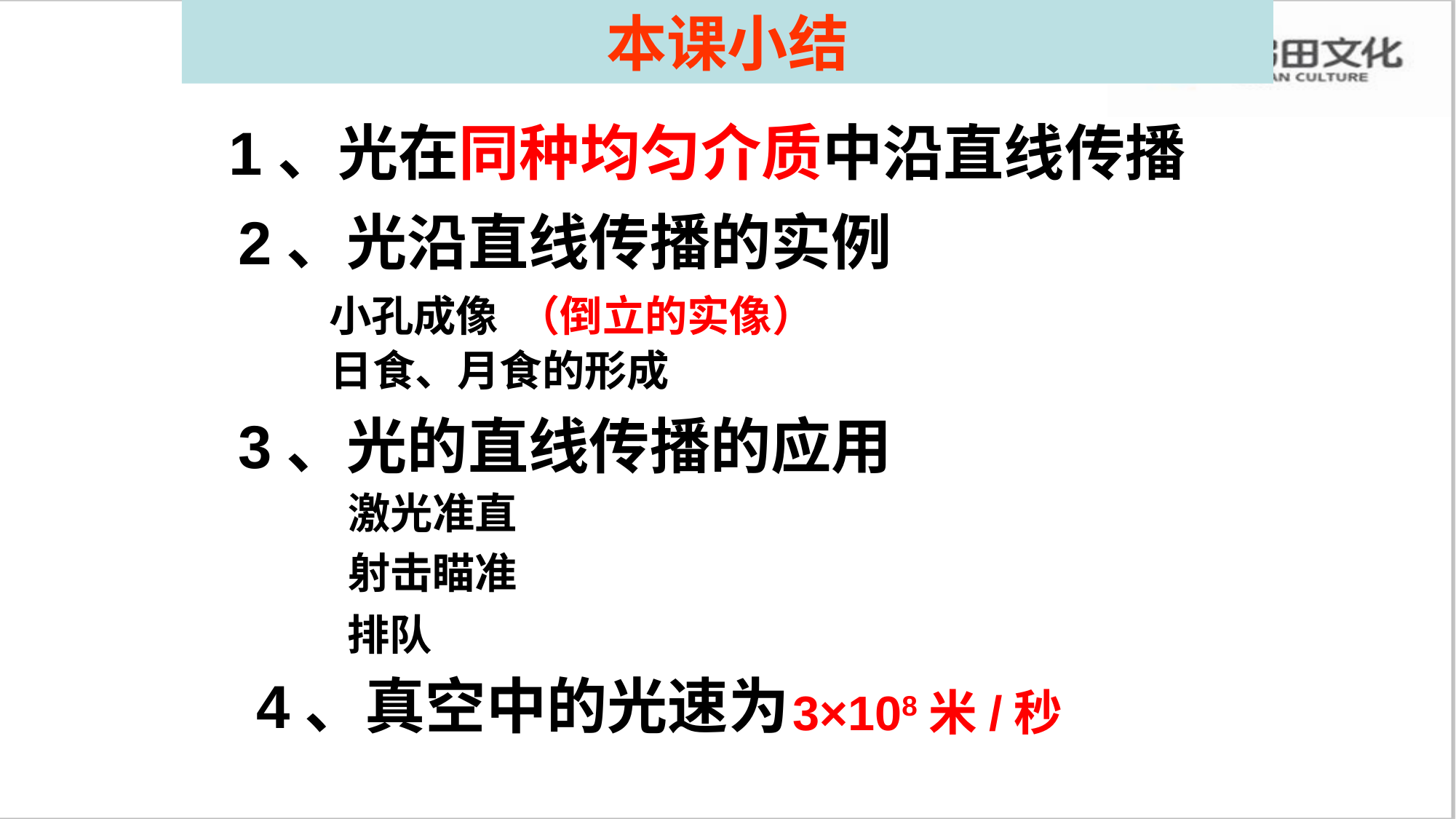

本课小结
1、光在同种均匀介质中沿直线传播
2、光沿直线传播的实例
小孔成像  （倒立的实像）
日食、月食的形成
3、光的直线传播的应用
激光准直
射击瞄准
排队
4、真空中的光速为
3×108米/秒